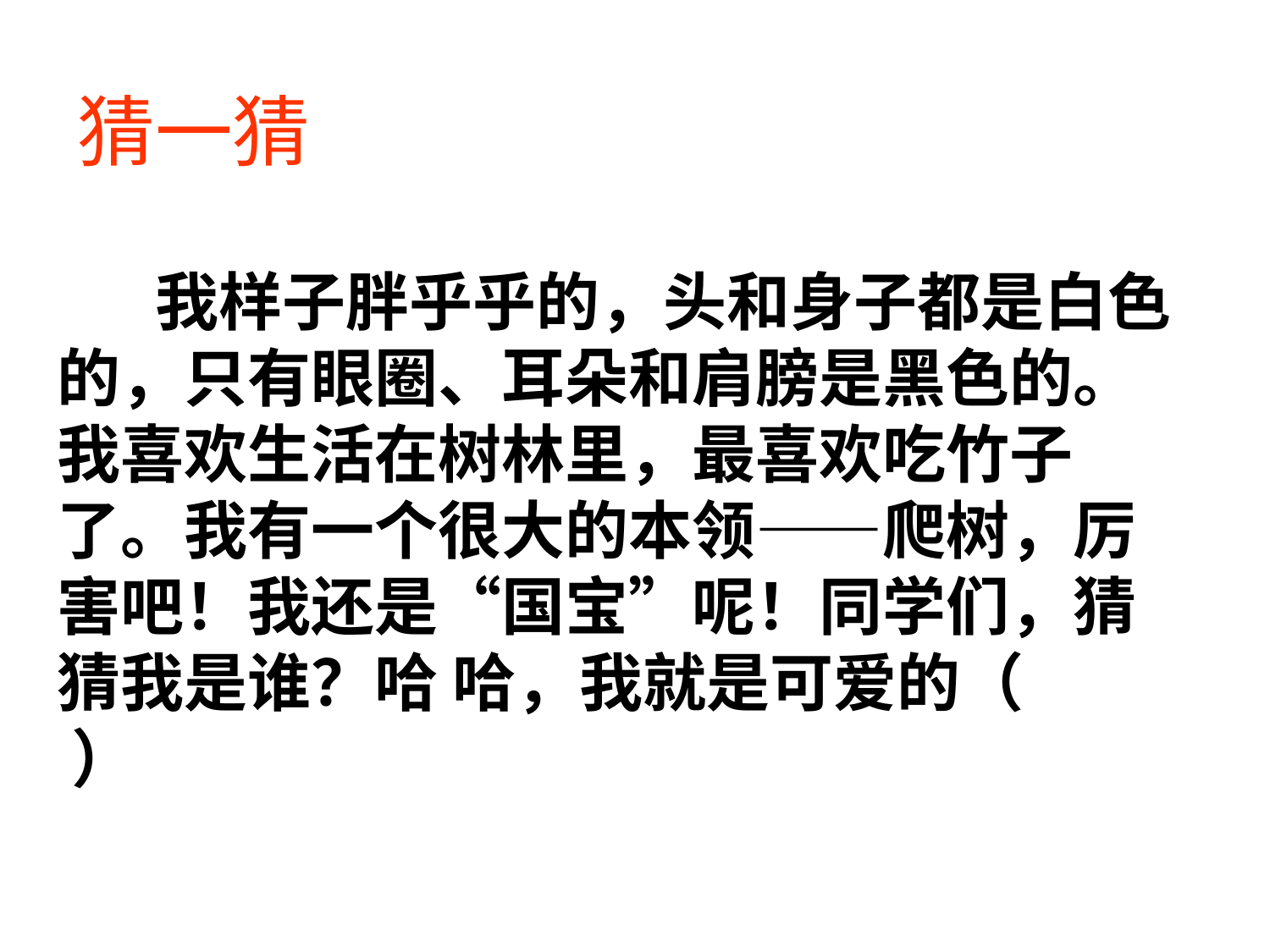

猜一猜
         我样子胖乎乎的，头和身子都是白色的，只有眼圈、耳朵和肩膀是黑色的。我喜欢生活在树林里，最喜欢吃竹子了。我有一个很大的本领——爬树，厉害吧！我还是“国宝”呢！同学们，猜猜我是谁？哈 哈，我就是可爱的（        ）